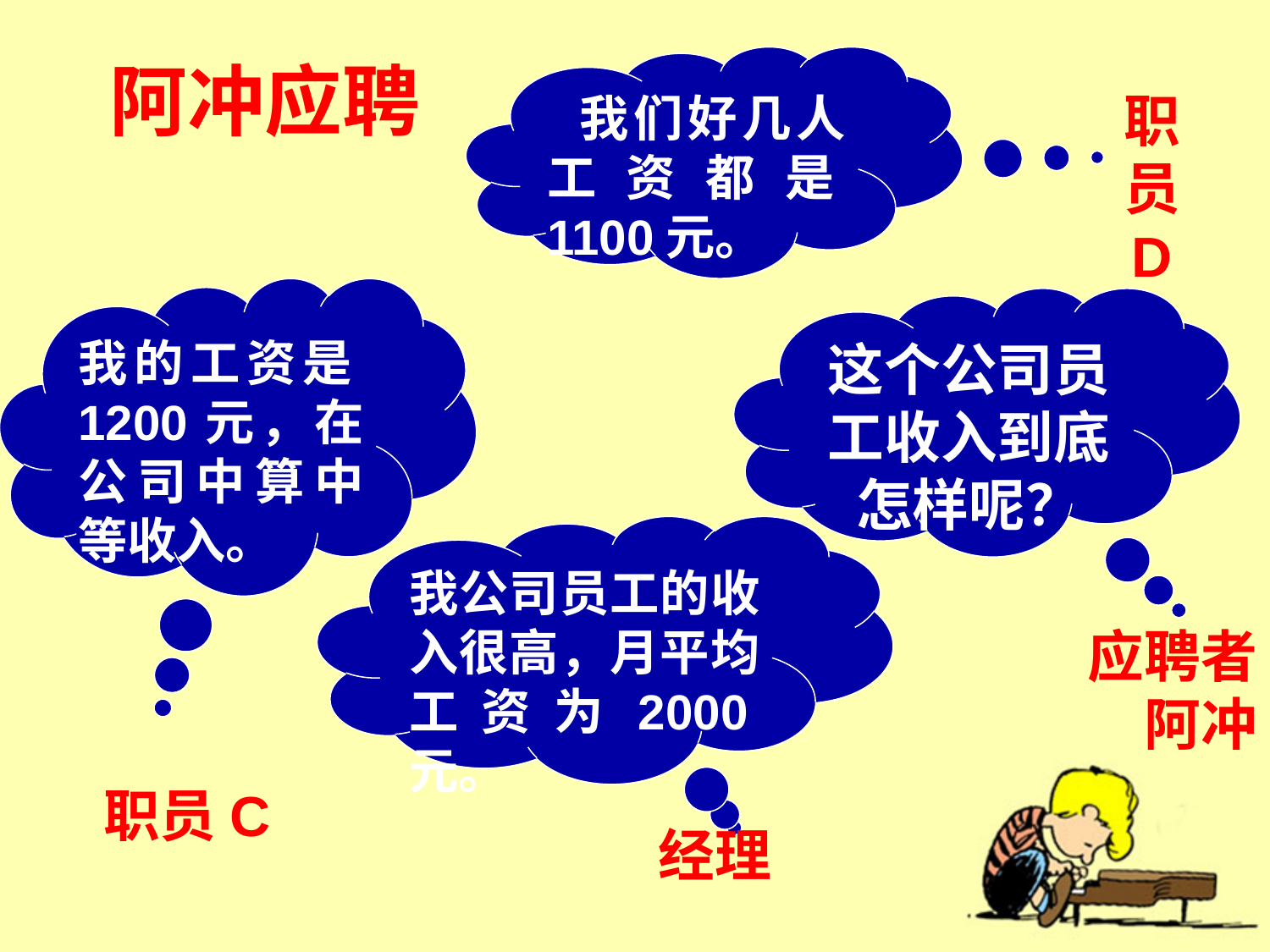

阿冲应聘
 我们好几人工资都是1100元。
职
员
D
我的工资是1200元，在公司中算中等收入。
这个公司员工收入到底怎样呢？

我公司员工的收入很高，月平均工资为2000元。

应聘者
阿冲
职员C
经理